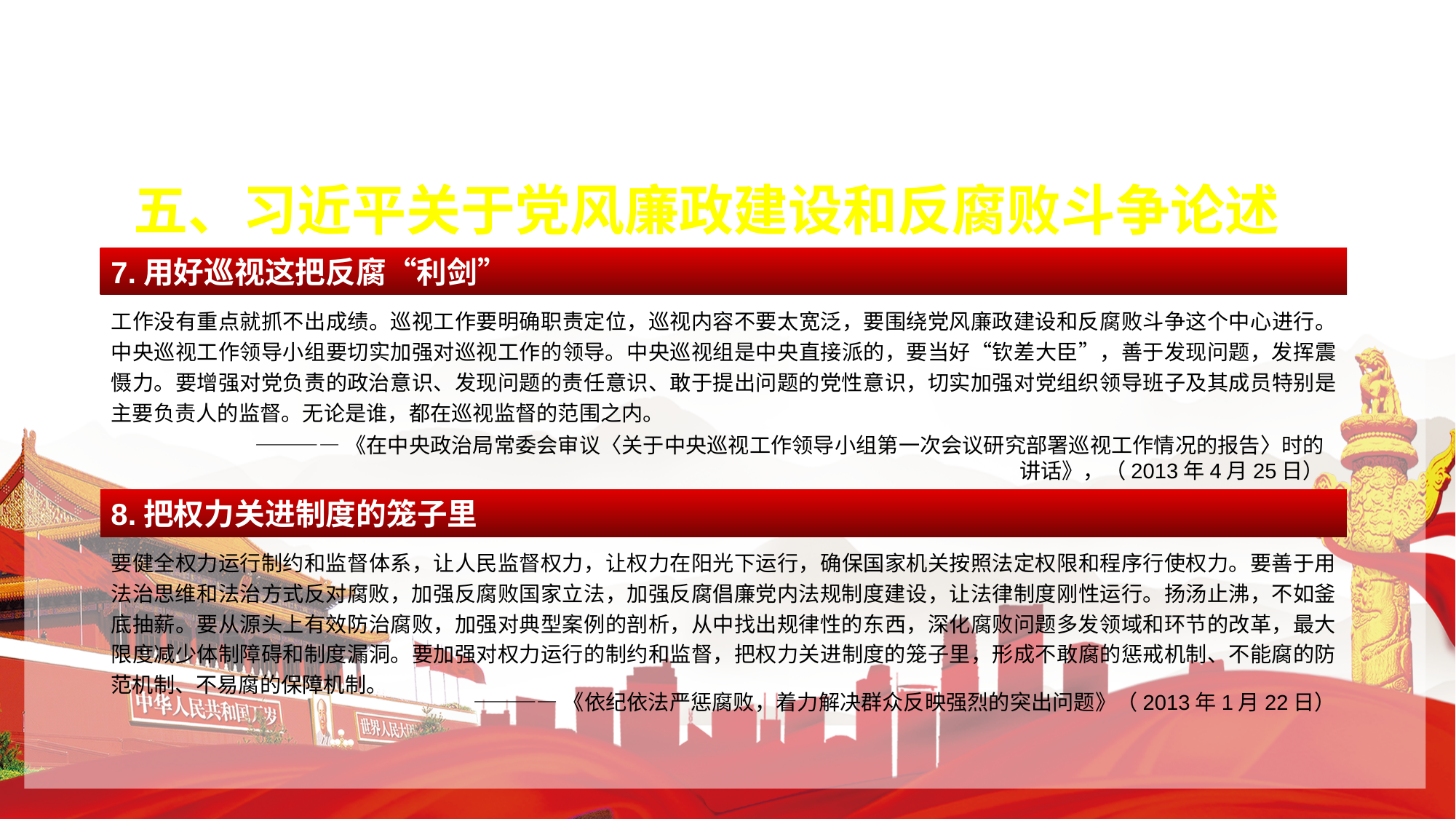

五、习近平关于党风廉政建设和反腐败斗争论述
7.用好巡视这把反腐“利剑”
工作没有重点就抓不出成绩。巡视工作要明确职责定位，巡视内容不要太宽泛，要围绕党风廉政建设和反腐败斗争这个中心进行。中央巡视工作领导小组要切实加强对巡视工作的领导。中央巡视组是中央直接派的，要当好“钦差大臣”，善于发现问题，发挥震慑力。要增强对党负责的政治意识、发现问题的责任意识、敢于提出问题的党性意识，切实加强对党组织领导班子及其成员特别是主要负责人的监督。无论是谁，都在巡视监督的范围之内。
————《在中央政治局常委会审议〈关于中央巡视工作领导小组第一次会议研究部署巡视工作情况的报告〉时的讲话》，（2013年4月25日）
8.把权力关进制度的笼子里
要健全权力运行制约和监督体系，让人民监督权力，让权力在阳光下运行，确保国家机关按照法定权限和程序行使权力。要善于用法治思维和法治方式反对腐败，加强反腐败国家立法，加强反腐倡廉党内法规制度建设，让法律制度刚性运行。扬汤止沸，不如釜底抽薪。要从源头上有效防治腐败，加强对典型案例的剖析，从中找出规律性的东西，深化腐败问题多发领域和环节的改革，最大限度减少体制障碍和制度漏洞。要加强对权力运行的制约和监督，把权力关进制度的笼子里，形成不敢腐的惩戒机制、不能腐的防范机制、不易腐的保障机制。
————《依纪依法严惩腐败，着力解决群众反映强烈的突出问题》（2013年1月22日）